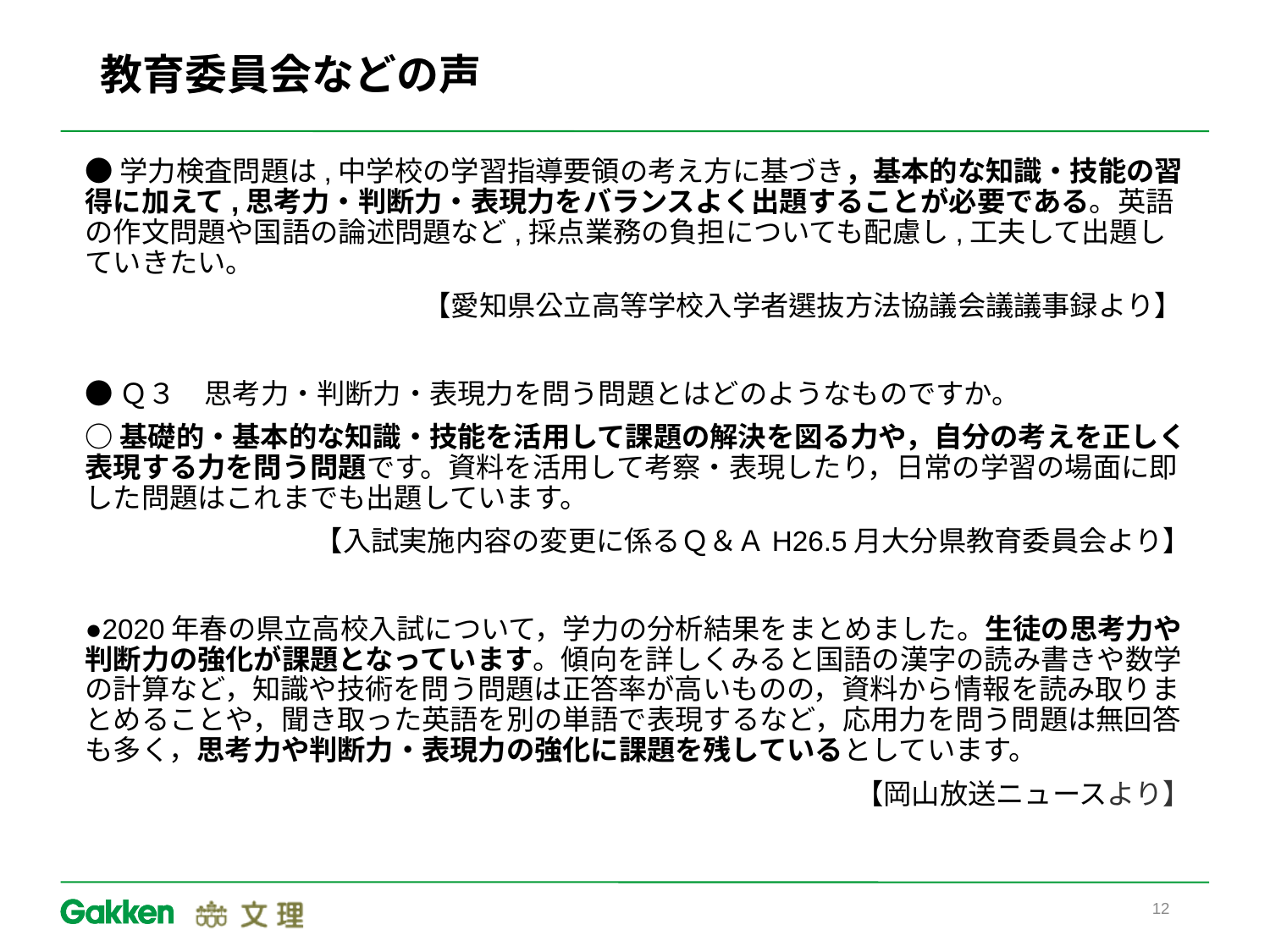

# 教育委員会などの声
●学力検査問題は,中学校の学習指導要領の考え方に基づき，基本的な知識・技能の習得に加えて,思考力・判断力・表現力をバランスよく出題することが必要である。英語の作文問題や国語の論述問題など,採点業務の負担についても配慮し,工夫して出題していきたい。
　　　　　　　　　　　　【愛知県公立高等学校入学者選抜方法協議会議議事録より】

●Ｑ３　思考力・判断力・表現力を問う問題とはどのようなものですか。
○基礎的・基本的な知識・技能を活用して課題の解決を図る力や，自分の考えを正しく表現する力を問う問題です。資料を活用して考察・表現したり，日常の学習の場面に即した問題はこれまでも出題しています。
【入試実施内容の変更に係るＱ＆ＡH26.5月大分県教育委員会より】

●2020年春の県立高校入試について，学力の分析結果をまとめました。生徒の思考力や判断力の強化が課題となっています。傾向を詳しくみると国語の漢字の読み書きや数学の計算など，知識や技術を問う問題は正答率が高いものの，資料から情報を読み取りまとめることや，聞き取った英語を別の単語で表現するなど，応用力を問う問題は無回答も多く，思考力や判断力・表現力の強化に課題を残しているとしています。
【岡山放送ニュースより】
12